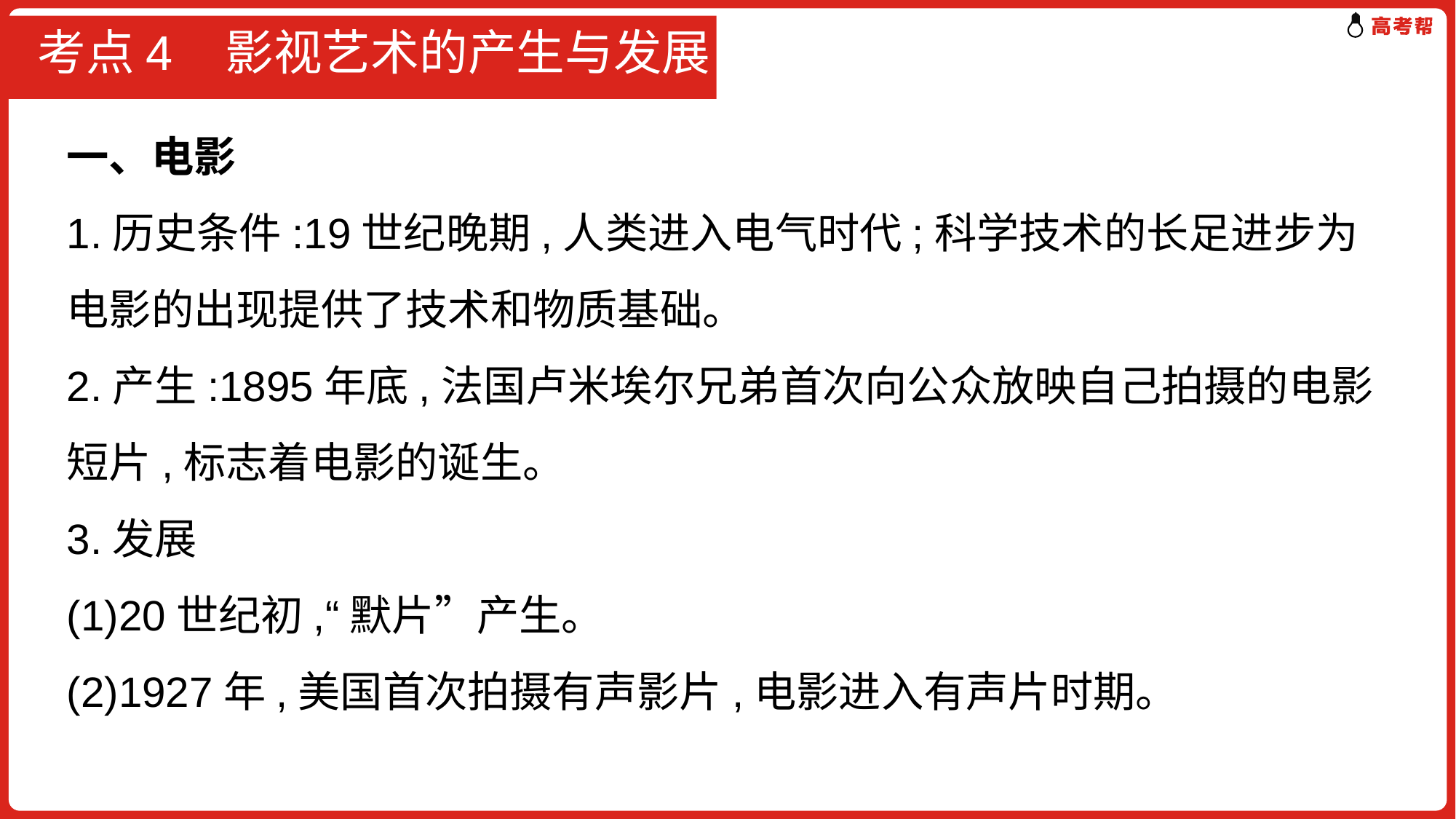

# 考点4   影视艺术的产生与发展
一、电影
1.历史条件:19世纪晚期,人类进入电气时代;科学技术的长足进步为电影的出现提供了技术和物质基础。
2.产生:1895年底,法国卢米埃尔兄弟首次向公众放映自己拍摄的电影短片,标志着电影的诞生。
3.发展
(1)20世纪初,“默片”产生。
(2)1927年,美国首次拍摄有声影片,电影进入有声片时期。